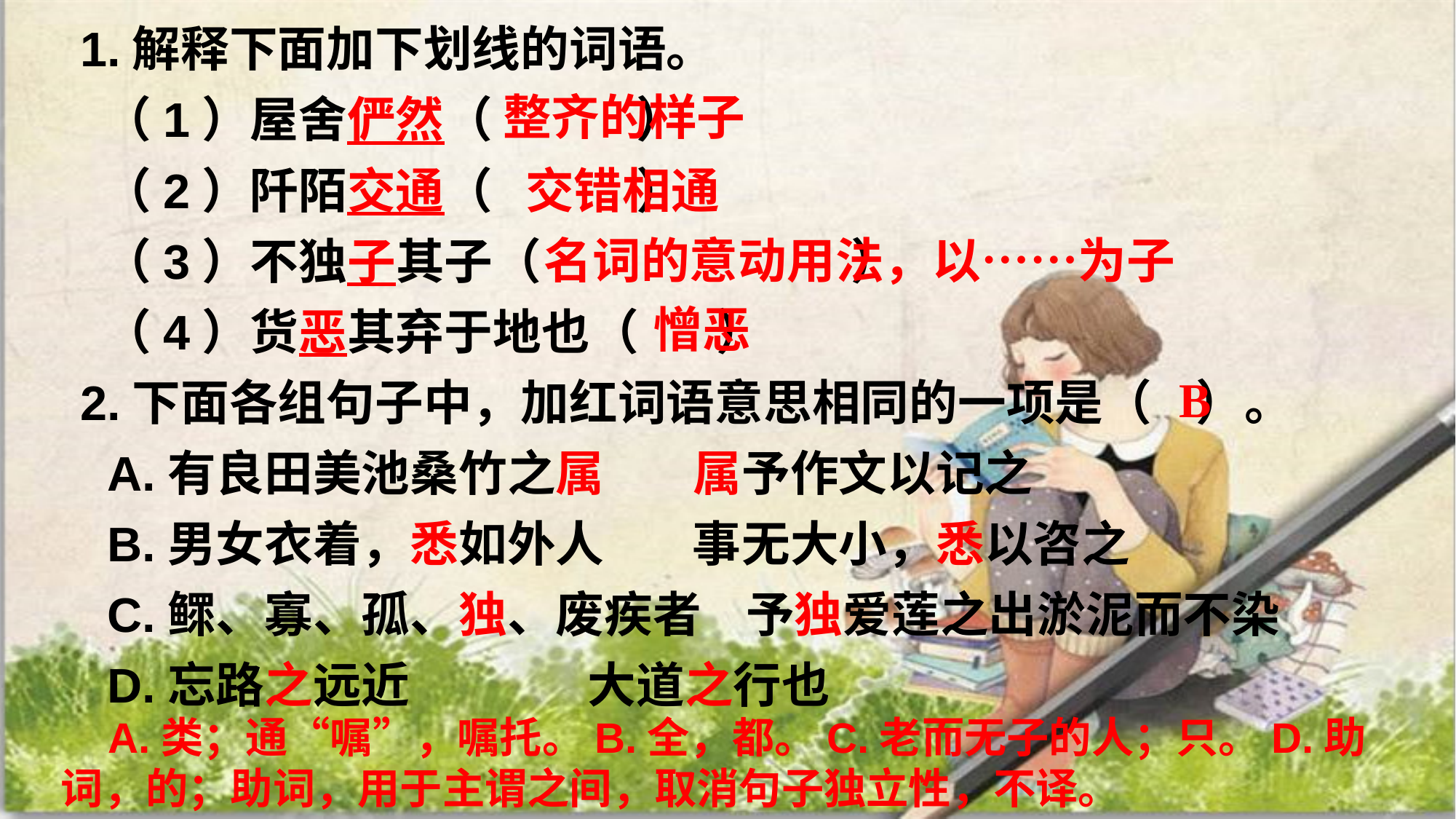

1.解释下面加下划线的词语。
 （1）屋舍俨然（             ）
 （2）阡陌交通（             ）
 （3）不独子其子（                            ）
 （4）货恶其弃于地也（       ）
2.下面各组句子中，加红词语意思相同的一项是（    ）。
  A.有良田美池桑竹之属        属予作文以记之
  B.男女衣着，悉如外人        事无大小，悉以咨之
  C.鳏、寡、孤、独、废疾者    予独爱莲之出淤泥而不染
  D.忘路之远近                大道之行也
整齐的样子
 交错相通
名词的意动用法，以……为子
憎恶
B
    A.类；通“嘱”，嘱托。B.全，都。C.老而无子的人；只。D.助词，的；助词，用于主谓之间，取消句子独立性，不译。